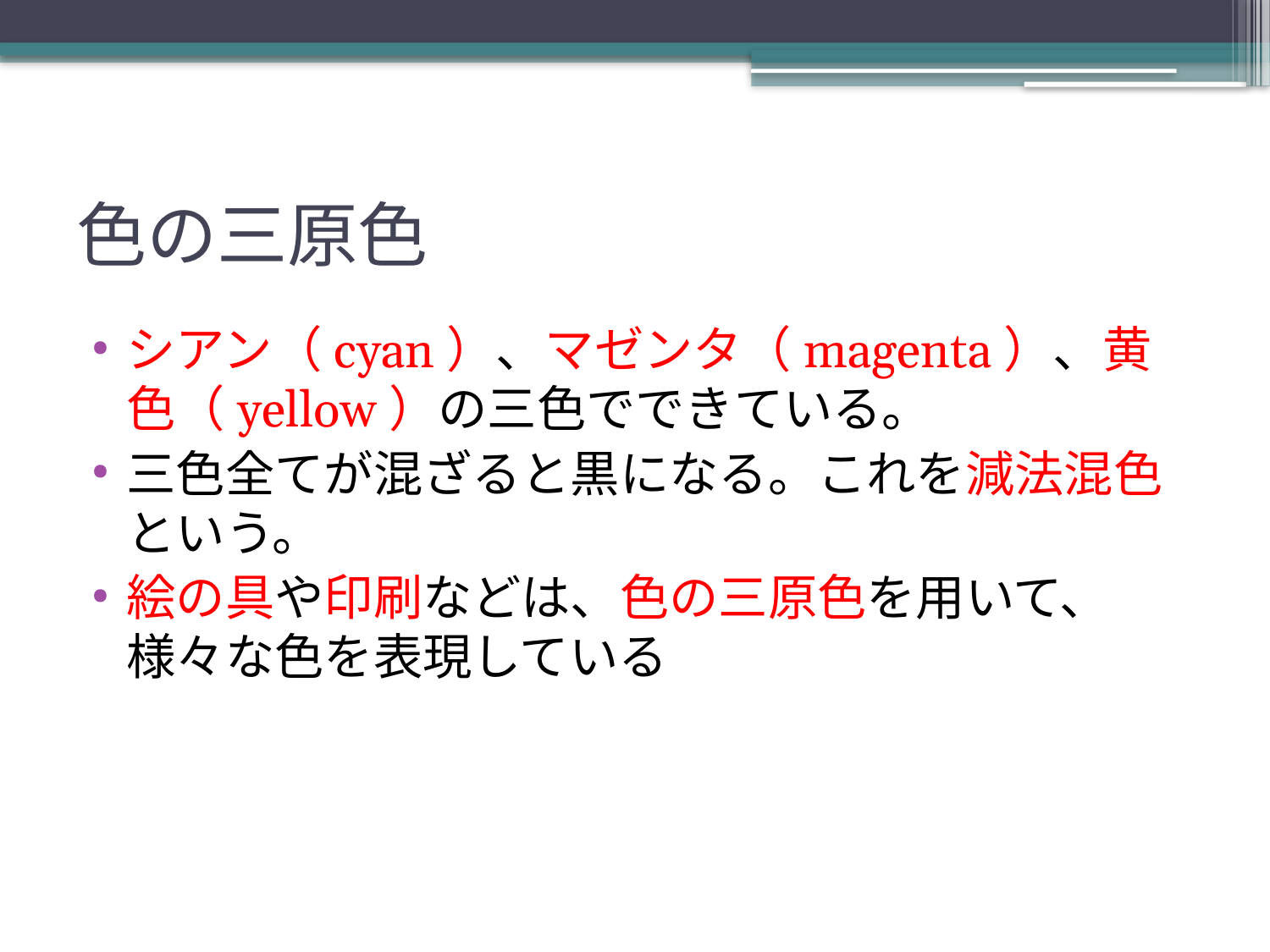

# 色の三原色
シアン（cyan）、マゼンタ（magenta）、黄色（yellow）の三色でできている。
三色全てが混ざると黒になる。これを減法混色という。
絵の具や印刷などは、色の三原色を用いて、様々な色を表現している